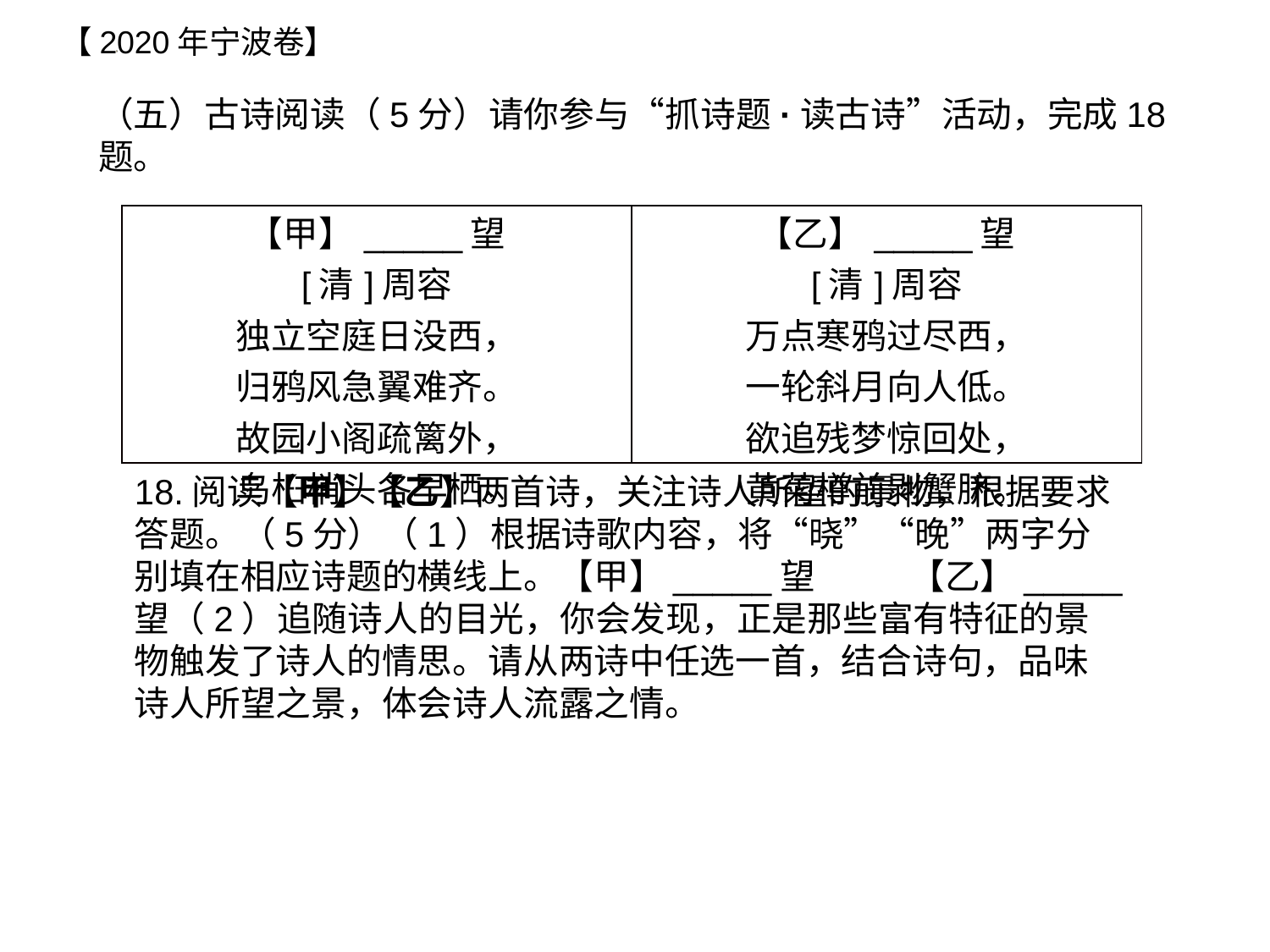

【2020年宁波卷】
（五）古诗阅读（5分）请你参与“抓诗题·读古诗”活动，完成18题。

| 【甲】\_\_\_\_\_望 [清]周容 独立空庭日没西， 归鸦风急翼难齐。 故园小阁疏篱外， 乌桕梢头各早栖。 | 【乙】\_\_\_\_\_望 [清]周容 万点寒鸦过尽西， 一轮斜月向人低。 欲追残梦惊回处， 黄菊樽前剥蟹脐。 |
| --- | --- |
18.阅读【甲】【乙】两首诗，关注诗人所望的景物，根据要求答题。（5分）（1）根据诗歌内容，将“晓”“晚”两字分别填在相应诗题的横线上。【甲】_____望            【乙】_____望（2）追随诗人的目光，你会发现，正是那些富有特征的景物触发了诗人的情思。请从两诗中任选一首，结合诗句，品味诗人所望之景，体会诗人流露之情。